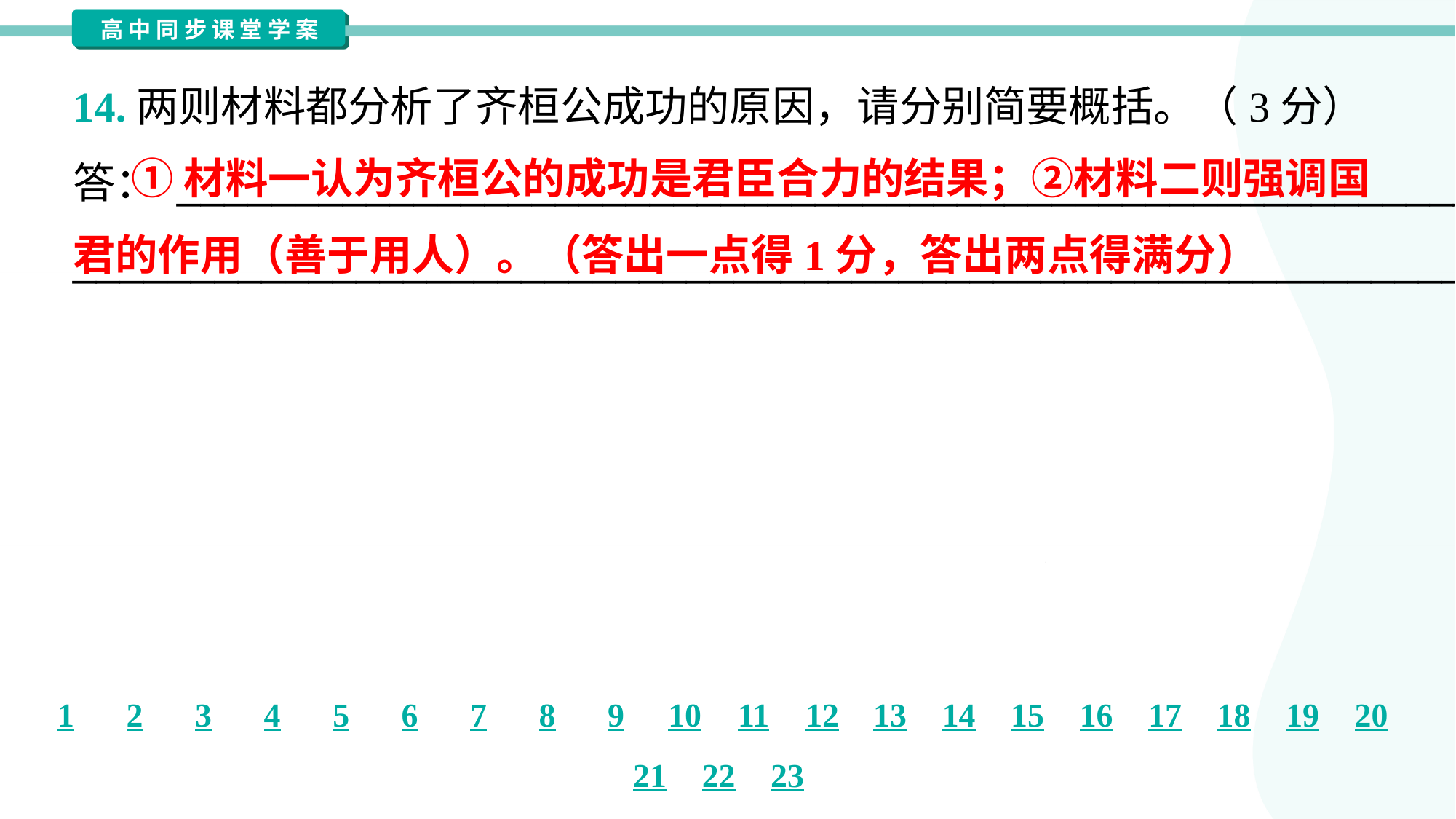

14.两则材料都分析了齐桓公成功的原因，请分别简要概括。（3分）
      ①材料一认为齐桓公的成功是君臣合力的结果；②材料二则强调国君的作用（善于用人）。（答出一点得1分，答出两点得满分）
答： ________________________________________________________
____________________________________________________________